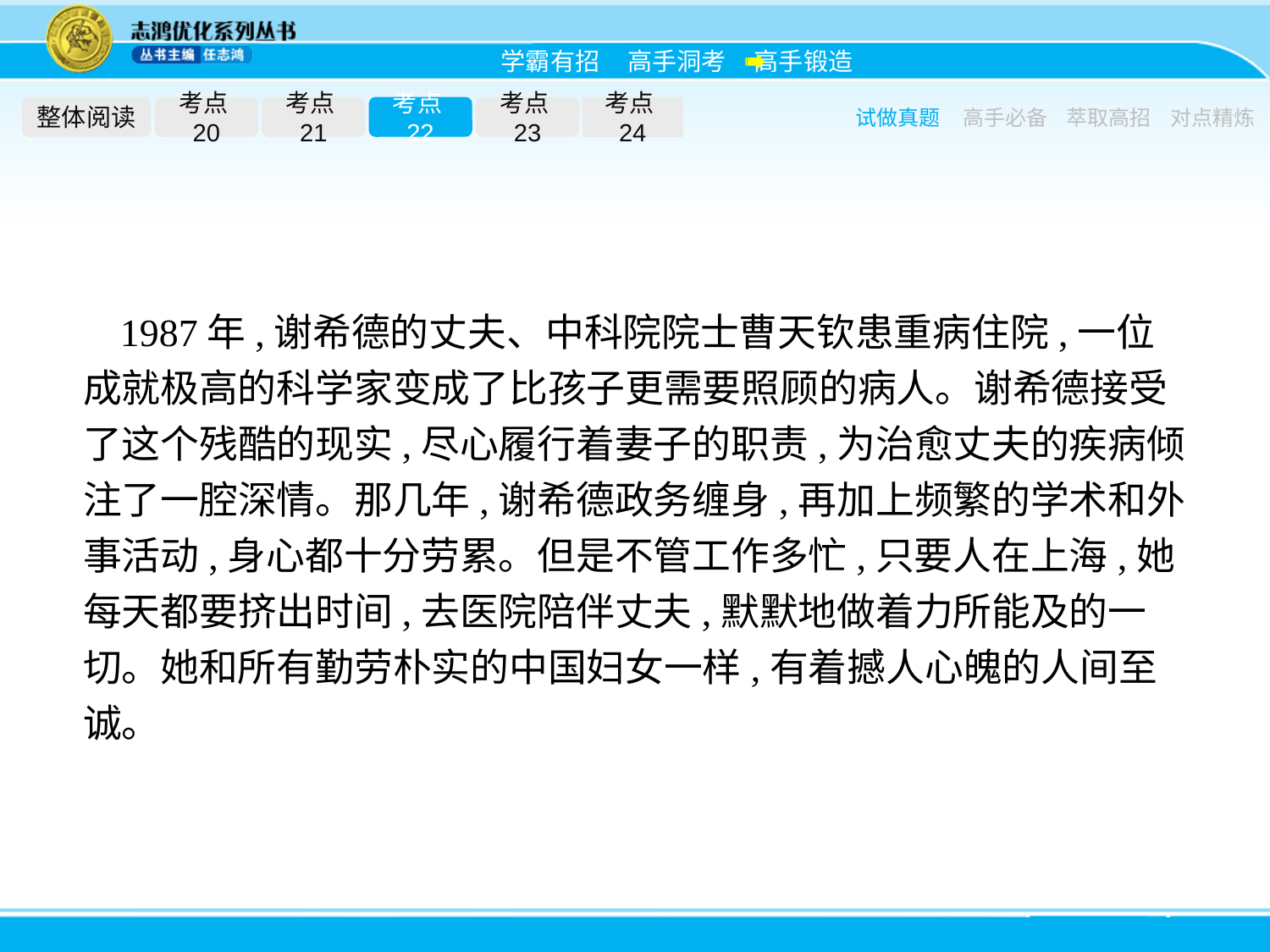

整体阅读
考点20
考点21
考点22
考点23
考点24
试做真题
高手必备
萃取高招
对点精炼
1987年,谢希德的丈夫、中科院院士曹天钦患重病住院,一位成就极高的科学家变成了比孩子更需要照顾的病人。谢希德接受了这个残酷的现实,尽心履行着妻子的职责,为治愈丈夫的疾病倾注了一腔深情。那几年,谢希德政务缠身,再加上频繁的学术和外事活动,身心都十分劳累。但是不管工作多忙,只要人在上海,她每天都要挤出时间,去医院陪伴丈夫,默默地做着力所能及的一切。她和所有勤劳朴实的中国妇女一样,有着撼人心魄的人间至诚。